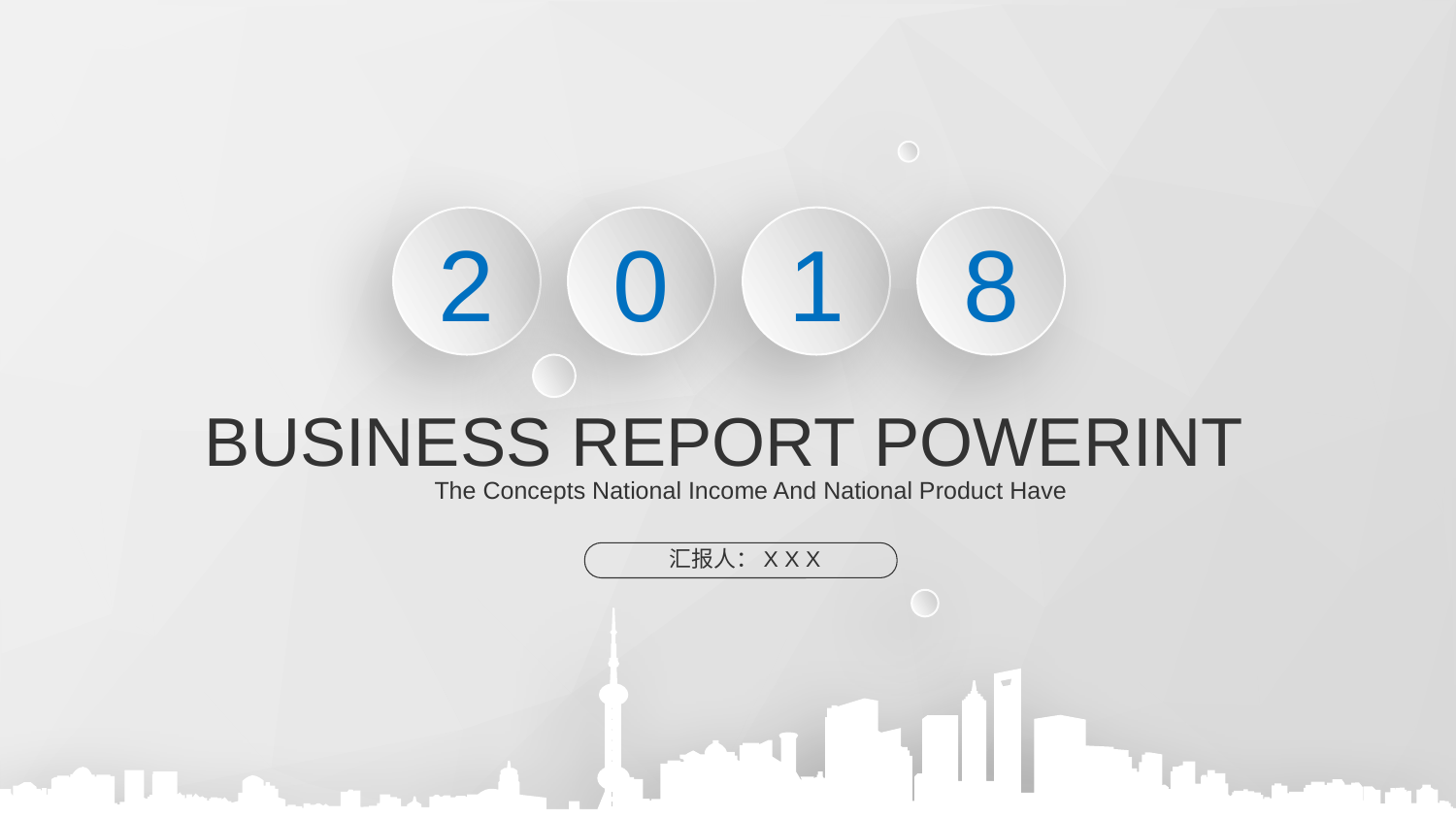

2
0
1
8

BUSINESS REPORT POWERINT
The Concepts National Income And National Product Have
汇报人：X X X